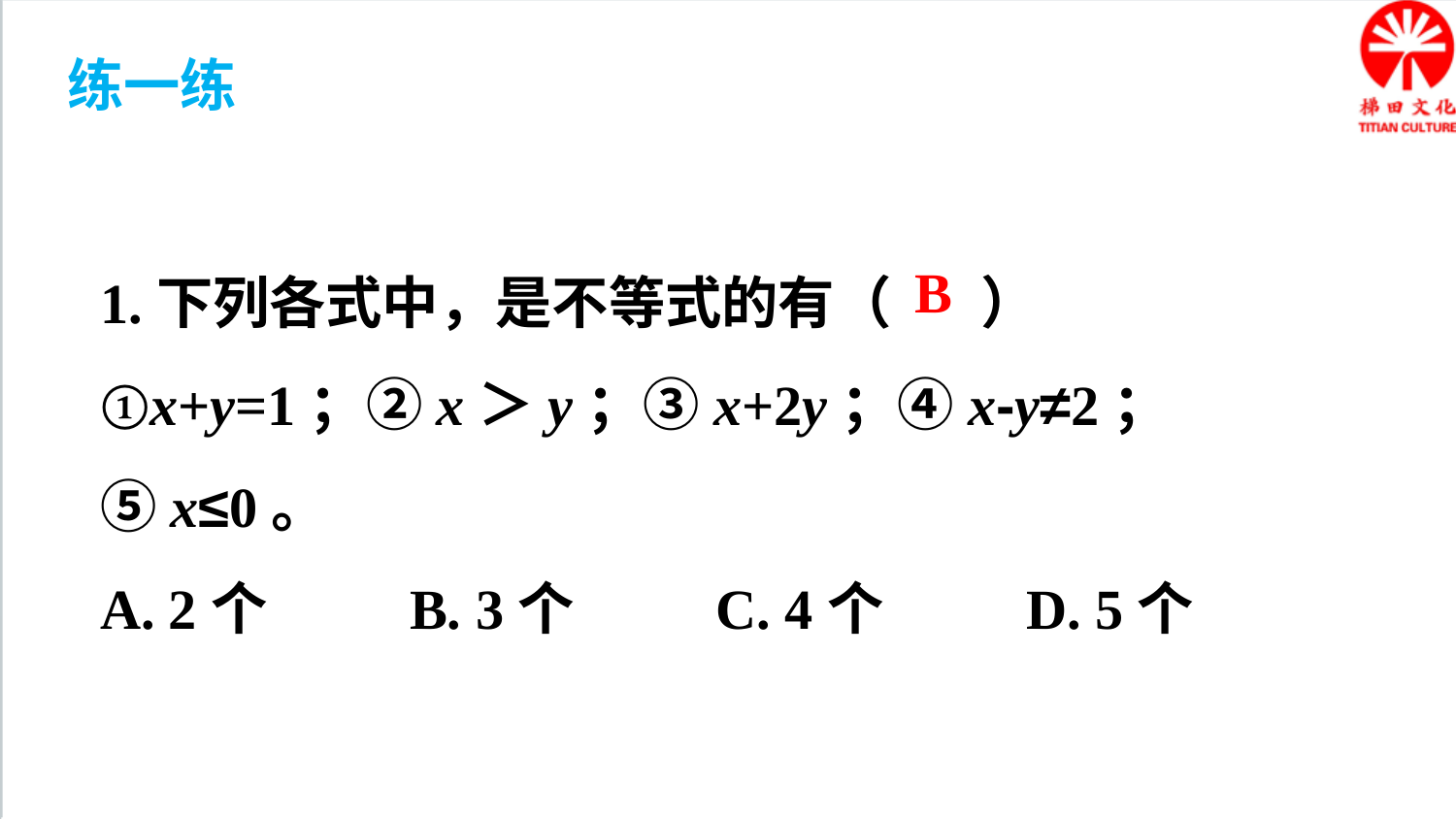

练一练
1.下列各式中，是不等式的有（       ）
①x+y=1；②x＞y；③x+2y；④x-y≠2；⑤x≤0。
A. 2个          B. 3个          C. 4个          D. 5个
B